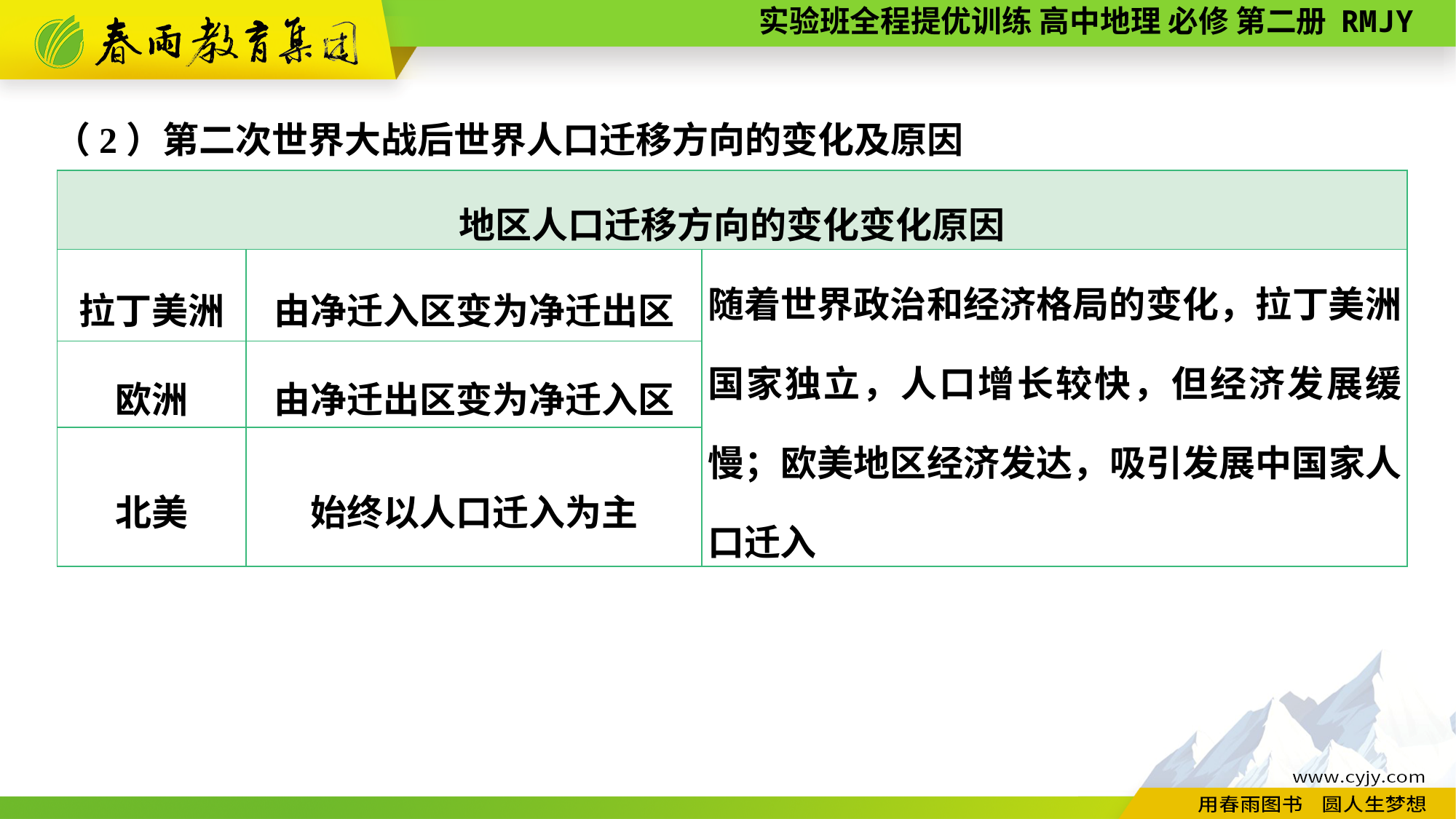

（2）第二次世界大战后世界人口迁移方向的变化及原因
| 地区人口迁移方向的变化变化原因 |  |  |
| --- | --- | --- |
| 拉丁美洲 | 由净迁入区变为净迁出区 | 随着世界政治和经济格局的变化，拉丁美洲国家独立，人口增长较快，但经济发展缓慢；欧美地区经济发达，吸引发展中国家人口迁入 |
| 欧洲 | 由净迁出区变为净迁入区 |  |
| 北美 | 始终以人口迁入为主 |  |